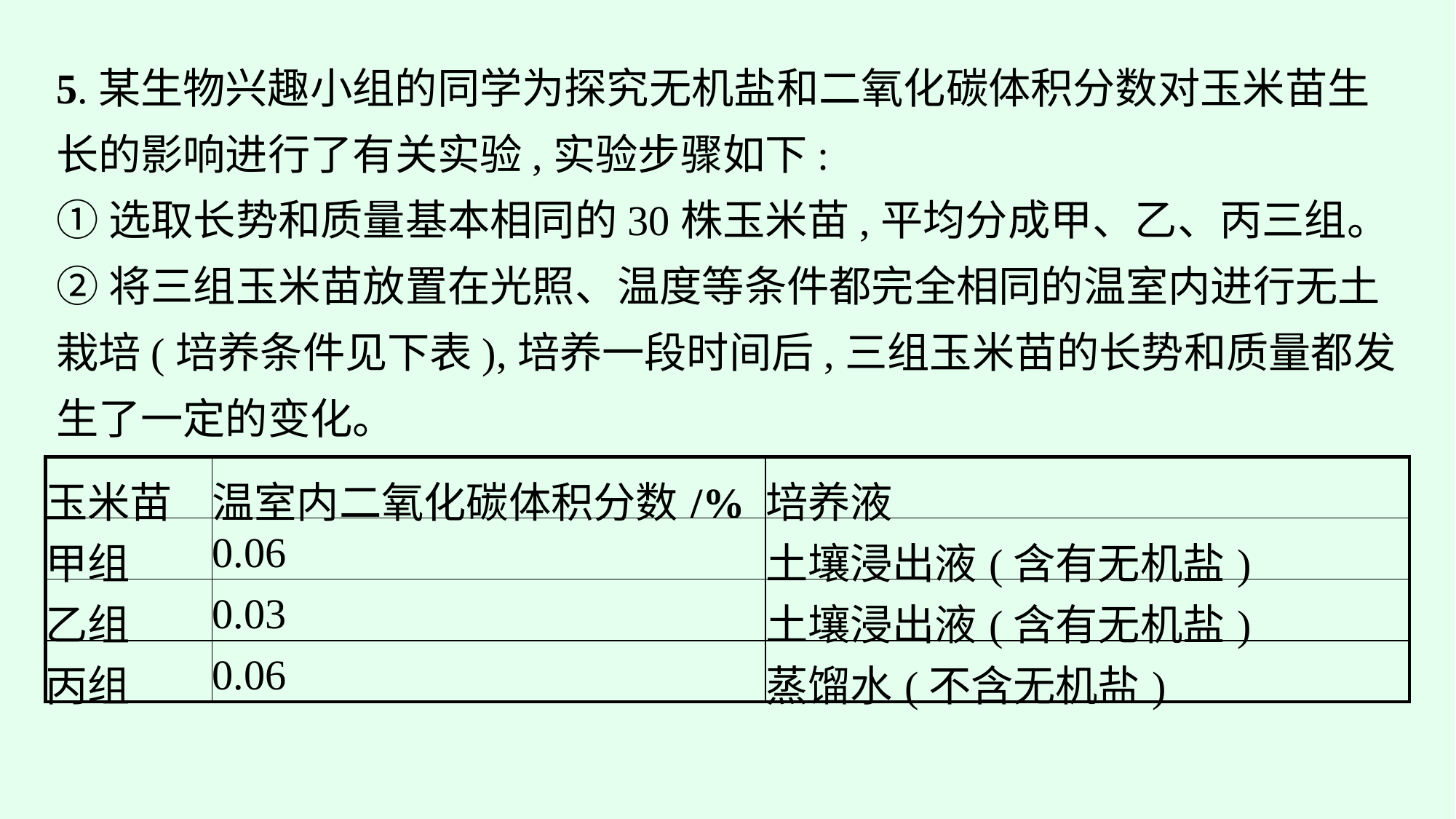

5.某生物兴趣小组的同学为探究无机盐和二氧化碳体积分数对玉米苗生长的影响进行了有关实验,实验步骤如下:
①选取长势和质量基本相同的30株玉米苗,平均分成甲、乙、丙三组。
②将三组玉米苗放置在光照、温度等条件都完全相同的温室内进行无土栽培(培养条件见下表),培养一段时间后,三组玉米苗的长势和质量都发生了一定的变化。
| 玉米苗 | 温室内二氧化碳体积分数/% | 培养液 |
| --- | --- | --- |
| 甲组 | 0.06 | 土壤浸出液(含有无机盐) |
| 乙组 | 0.03 | 土壤浸出液(含有无机盐) |
| 丙组 | 0.06 | 蒸馏水(不含无机盐) |